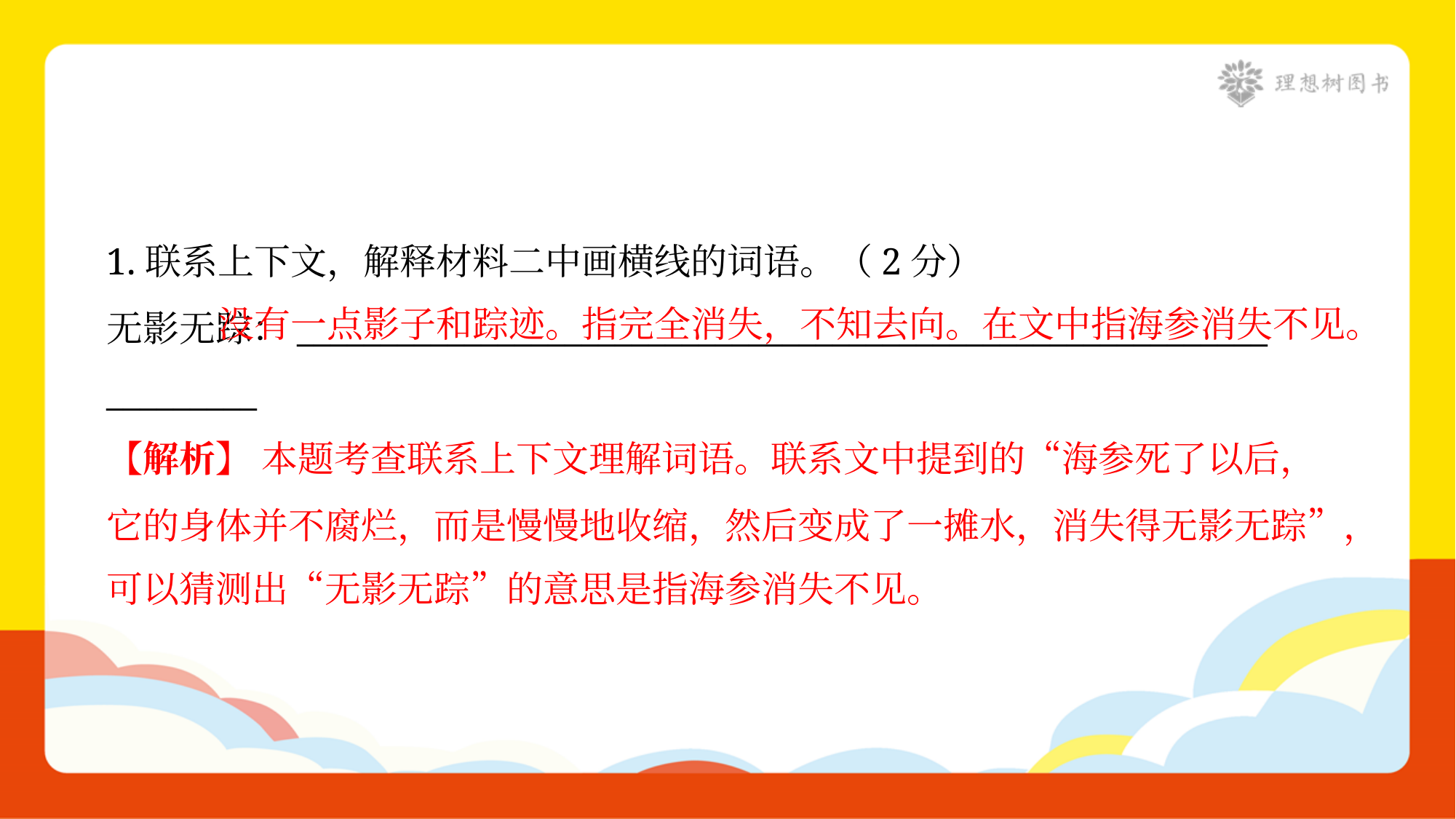

1.联系上下文，解释材料二中画横线的词语。（2分）
无影无踪：__________________________________________________________
_________
           没有一点影子和踪迹。指完全消失，不知去向。在文中指海参消失不见。
【解析】 本题考查联系上下文理解词语。联系文中提到的“海参死了以后，
它的身体并不腐烂，而是慢慢地收缩，然后变成了一摊水，消失得无影无踪”，
可以猜测出“无影无踪”的意思是指海参消失不见。